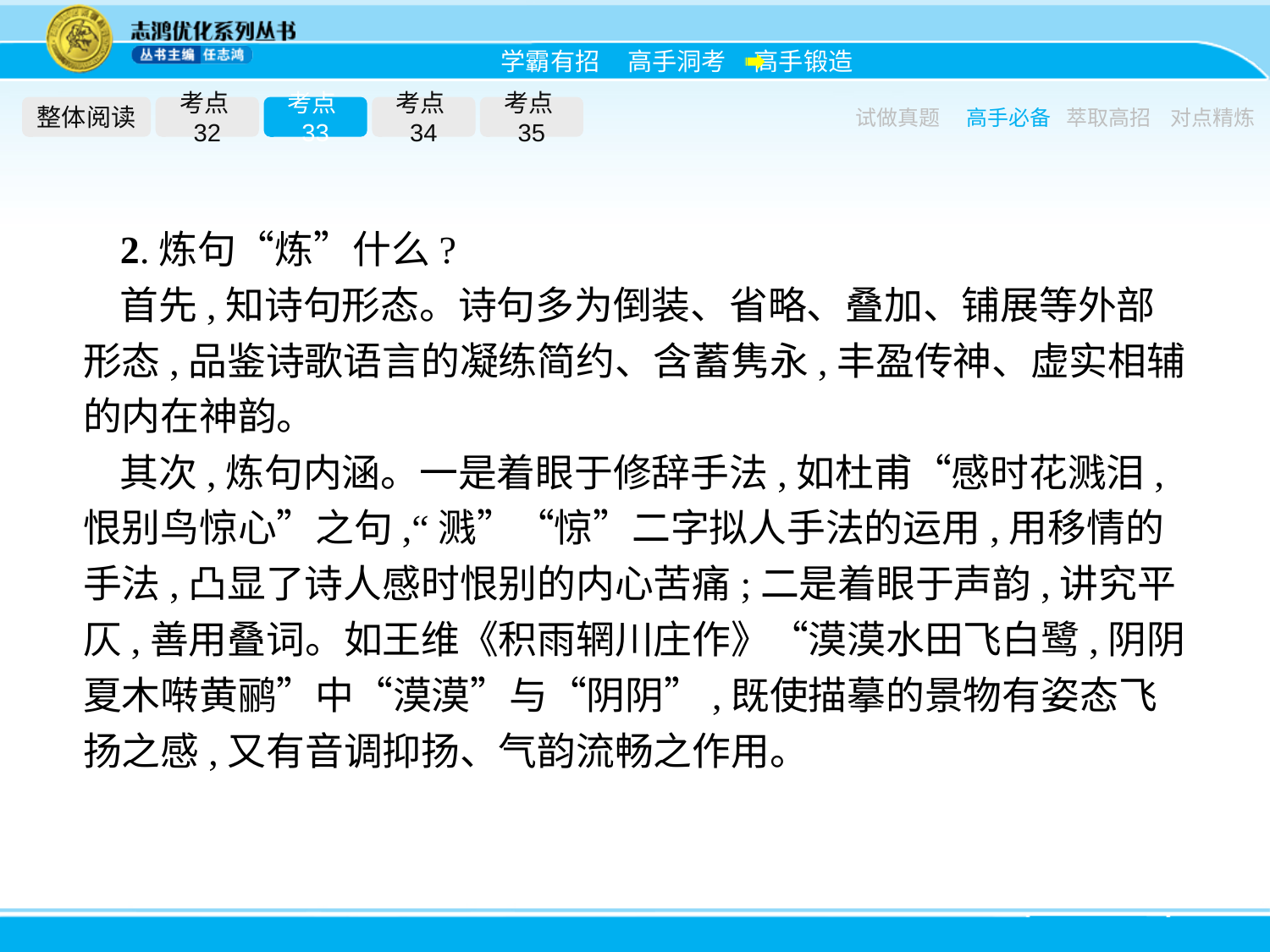

整体阅读
考点32
考点33
考点34
考点35
试做真题
高手必备
萃取高招
对点精炼
2.炼句“炼”什么?
首先,知诗句形态。诗句多为倒装、省略、叠加、铺展等外部形态,品鉴诗歌语言的凝练简约、含蓄隽永,丰盈传神、虚实相辅的内在神韵。
其次,炼句内涵。一是着眼于修辞手法,如杜甫“感时花溅泪,恨别鸟惊心”之句,“溅”“惊”二字拟人手法的运用,用移情的手法,凸显了诗人感时恨别的内心苦痛;二是着眼于声韵,讲究平仄,善用叠词。如王维《积雨辋川庄作》“漠漠水田飞白鹭,阴阴夏木啭黄鹂”中“漠漠”与“阴阴”,既使描摹的景物有姿态飞扬之感,又有音调抑扬、气韵流畅之作用。